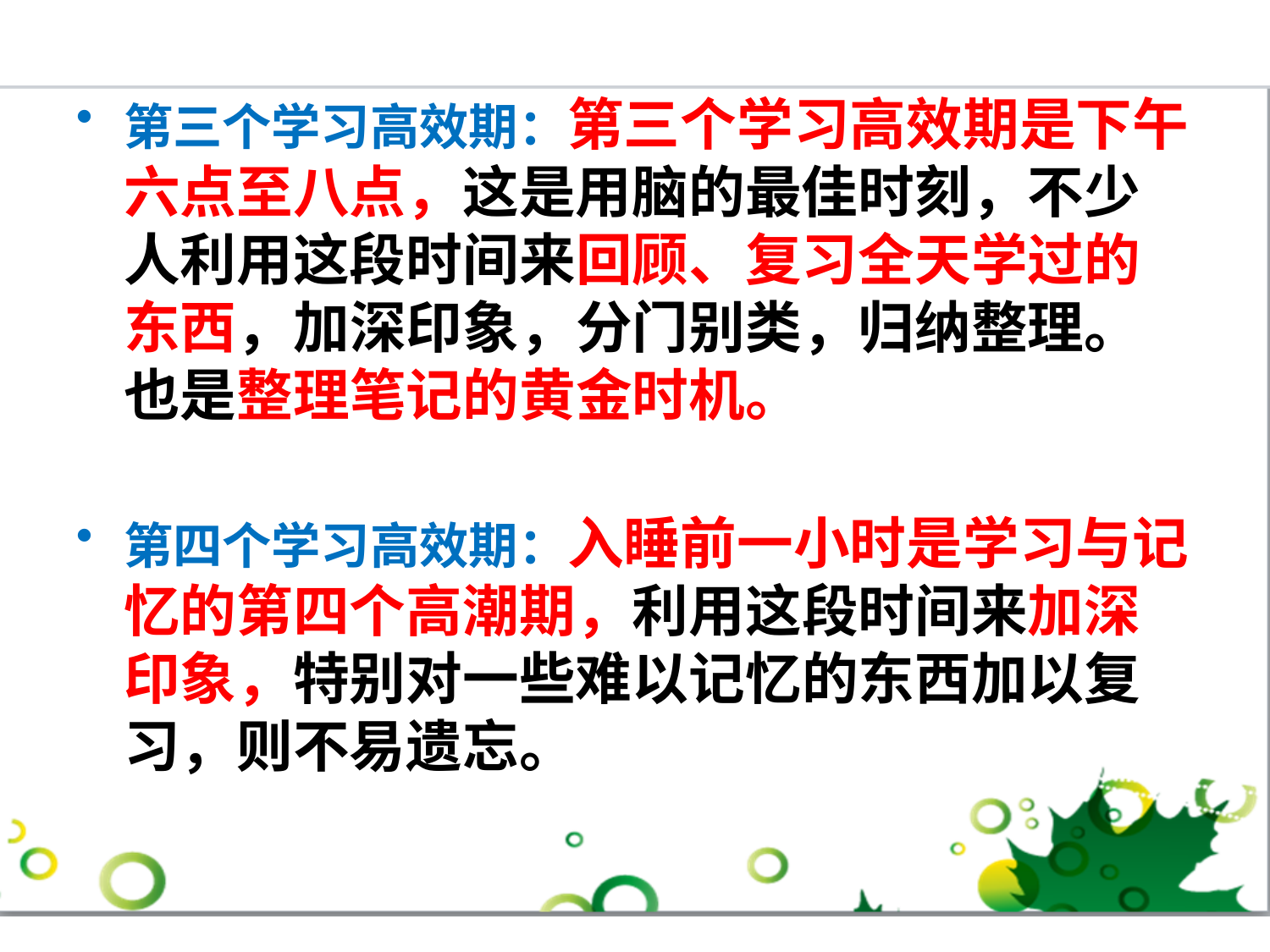

第三个学习高效期：第三个学习高效期是下午六点至八点，这是用脑的最佳时刻，不少人利用这段时间来回顾、复习全天学过的东西，加深印象，分门别类，归纳整理。也是整理笔记的黄金时机。

第四个学习高效期：入睡前一小时是学习与记忆的第四个高潮期，利用这段时间来加深印象，特别对一些难以记忆的东西加以复习，则不易遗忘。